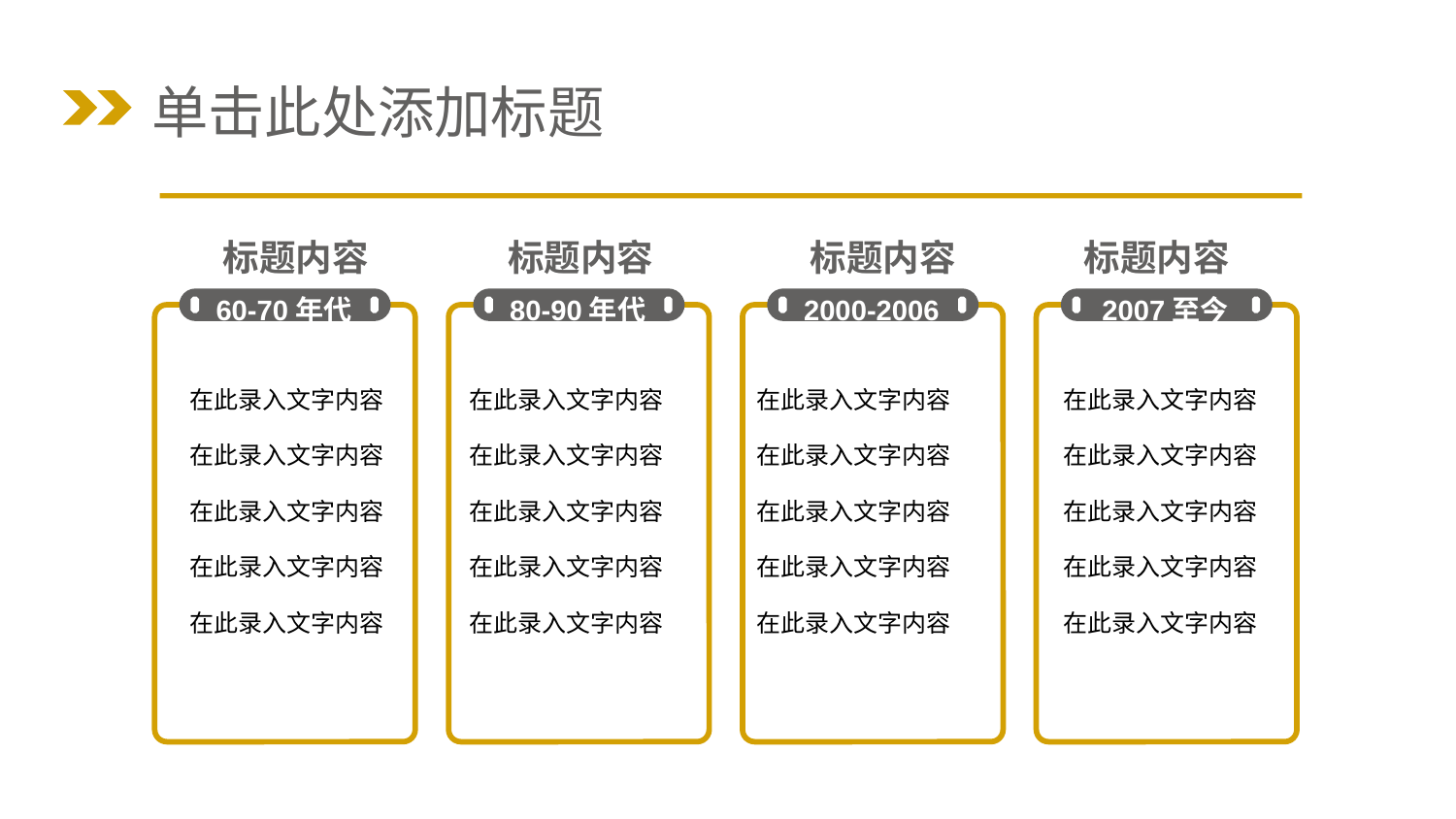

单击此处添加标题

标题内容
60-70年代

在此录入文字内容
在此录入文字内容
在此录入文字内容
在此录入文字内容
在此录入文字内容

标题内容
80-90年代

在此录入文字内容
在此录入文字内容
在此录入文字内容
在此录入文字内容
在此录入文字内容

标题内容
2000-2006

在此录入文字内容
在此录入文字内容
在此录入文字内容
在此录入文字内容
在此录入文字内容

标题内容
2007至今

在此录入文字内容
在此录入文字内容
在此录入文字内容
在此录入文字内容
在此录入文字内容